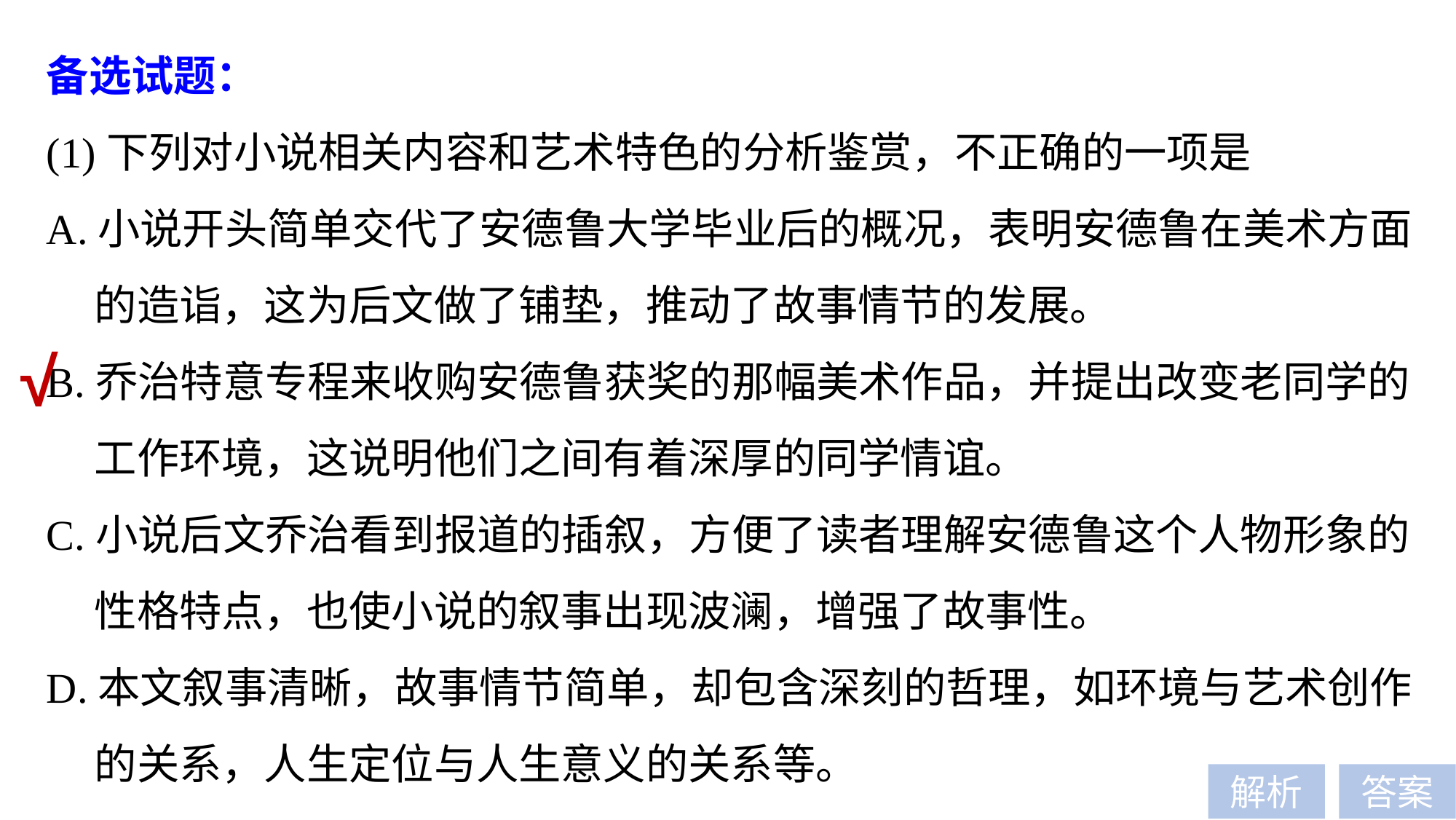

备选试题：
(1)下列对小说相关内容和艺术特色的分析鉴赏，不正确的一项是
A.小说开头简单交代了安德鲁大学毕业后的概况，表明安德鲁在美术方面
    的造诣，这为后文做了铺垫，推动了故事情节的发展。
B.乔治特意专程来收购安德鲁获奖的那幅美术作品，并提出改变老同学的
    工作环境，这说明他们之间有着深厚的同学情谊。
C.小说后文乔治看到报道的插叙，方便了读者理解安德鲁这个人物形象的
    性格特点，也使小说的叙事出现波澜，增强了故事性。
D.本文叙事清晰，故事情节简单，却包含深刻的哲理，如环境与艺术创作
    的关系，人生定位与人生意义的关系等。
√
解析
答案